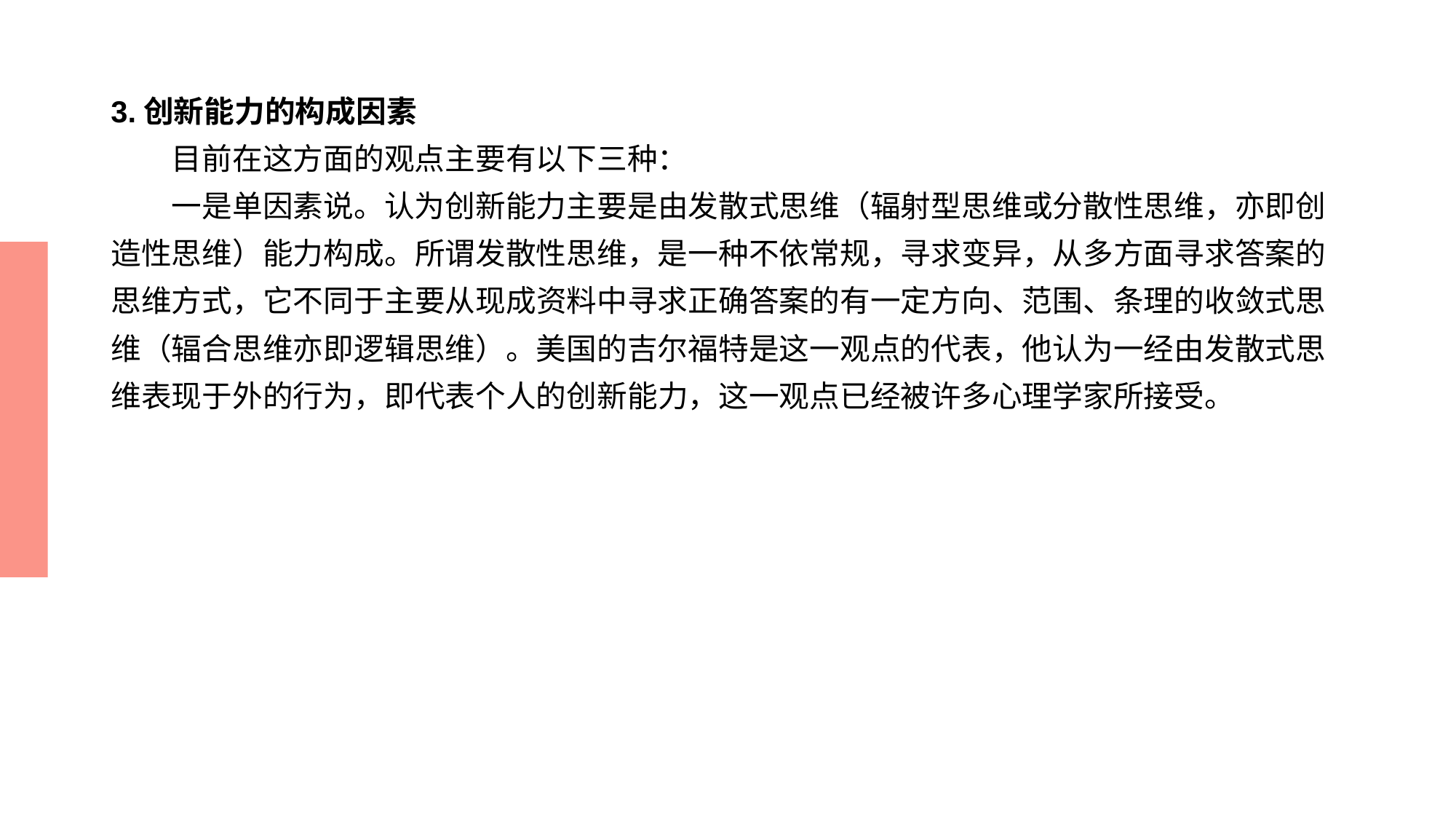

# 3.创新能力的构成因素
　　目前在这方面的观点主要有以下三种：
　　一是单因素说。认为创新能力主要是由发散式思维（辐射型思维或分散性思维，亦即创造性思维）能力构成。所谓发散性思维，是一种不依常规，寻求变异，从多方面寻求答案的思维方式，它不同于主要从现成资料中寻求正确答案的有一定方向、范围、条理的收敛式思维（辐合思维亦即逻辑思维）。美国的吉尔福特是这一观点的代表，他认为一经由发散式思维表现于外的行为，即代表个人的创新能力，这一观点已经被许多心理学家所接受。